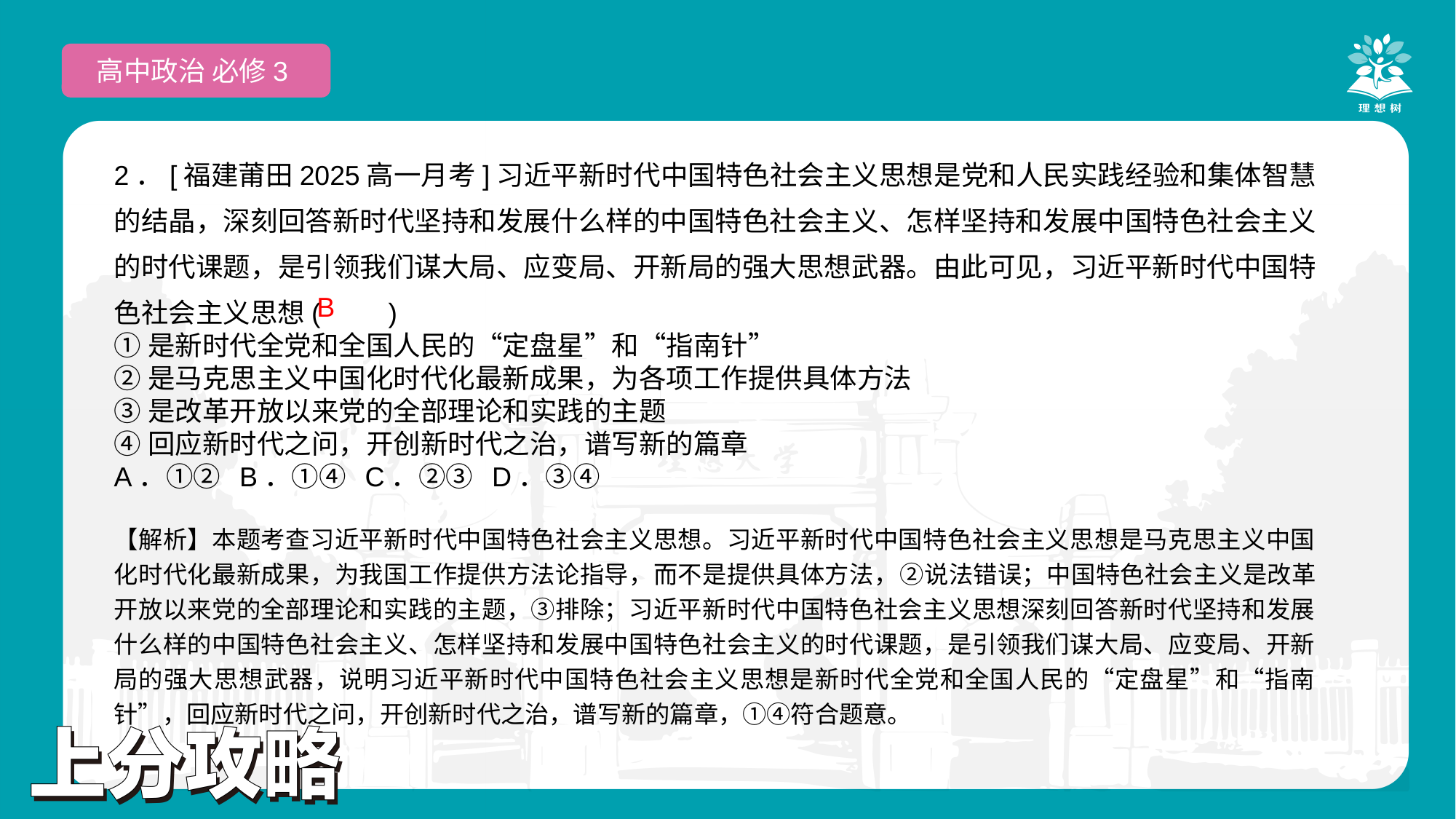

高中政治 必修3
2．[福建莆田2025高一月考]习近平新时代中国特色社会主义思想是党和人民实践经验和集体智慧的结晶，深刻回答新时代坚持和发展什么样的中国特色社会主义、怎样坚持和发展中国特色社会主义的时代课题，是引领我们谋大局、应变局、开新局的强大思想武器。由此可见，习近平新时代中国特色社会主义思想(　　)
①是新时代全党和全国人民的“定盘星”和“指南针”
②是马克思主义中国化时代化最新成果，为各项工作提供具体方法
③是改革开放以来党的全部理论和实践的主题
④回应新时代之问，开创新时代之治，谱写新的篇章
A．①②  B．①④  C．②③  D．③④
B
【解析】本题考查习近平新时代中国特色社会主义思想。习近平新时代中国特色社会主义思想是马克思主义中国化时代化最新成果，为我国工作提供方法论指导，而不是提供具体方法，②说法错误；中国特色社会主义是改革开放以来党的全部理论和实践的主题，③排除；习近平新时代中国特色社会主义思想深刻回答新时代坚持和发展什么样的中国特色社会主义、怎样坚持和发展中国特色社会主义的时代课题，是引领我们谋大局、应变局、开新局的强大思想武器，说明习近平新时代中国特色社会主义思想是新时代全党和全国人民的“定盘星”和“指南针”，回应新时代之问，开创新时代之治，谱写新的篇章，①④符合题意。